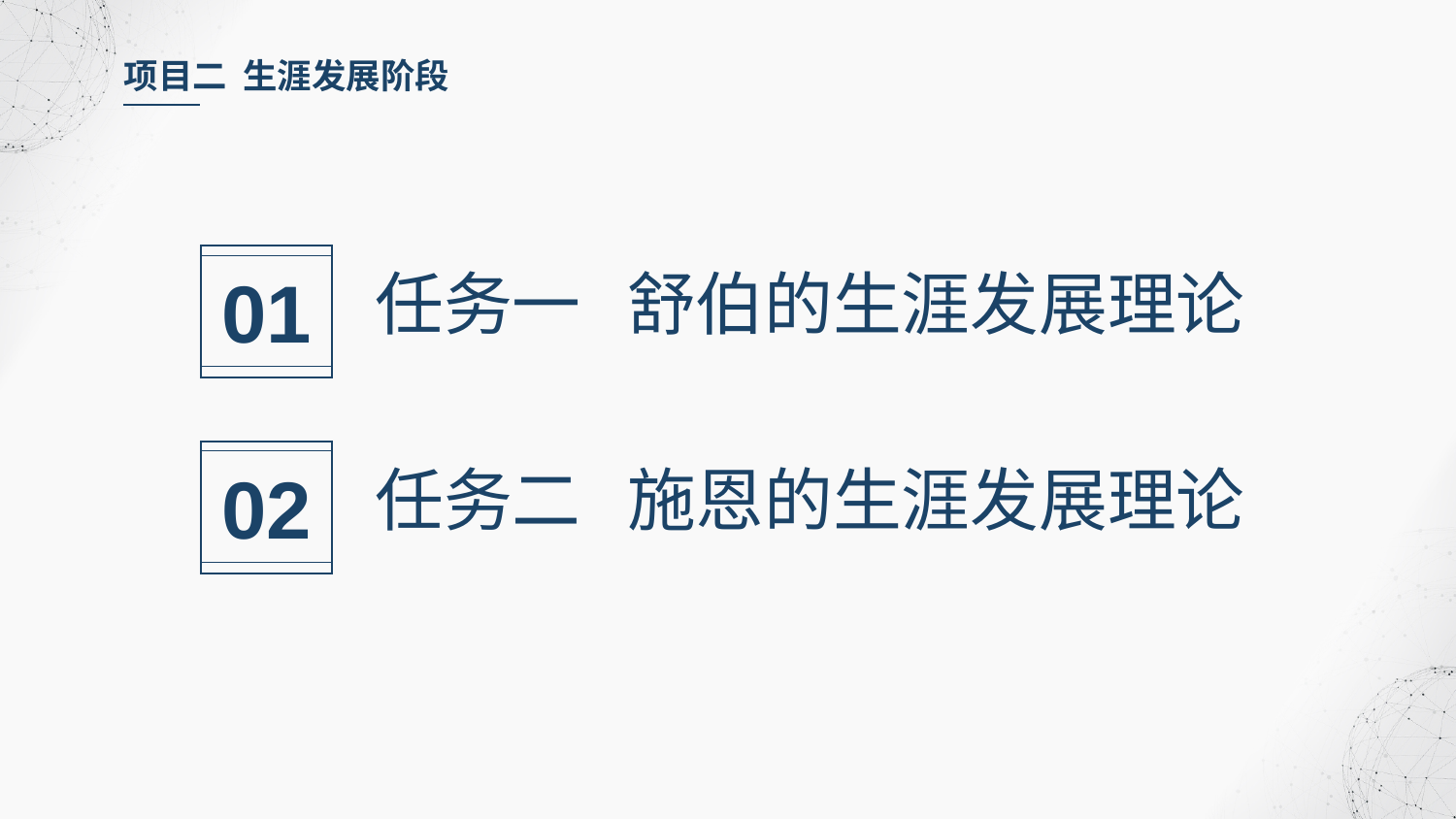

项目二  生涯发展阶段

01
任务一   舒伯的生涯发展理论

02
任务二   施恩的生涯发展理论